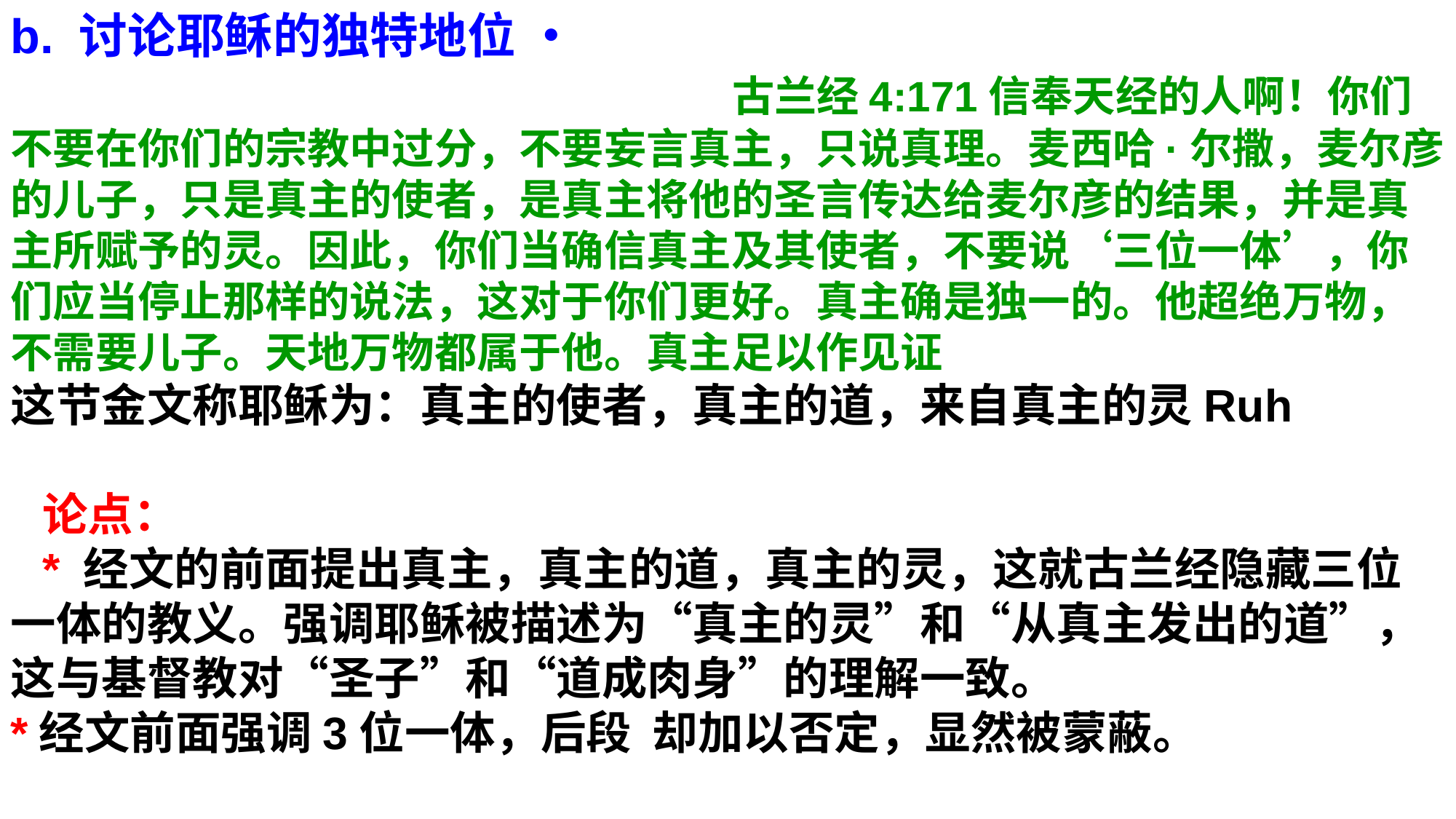

b. 讨论耶稣的独特地位 •                                                                                                                                                古兰经4:171信奉天经的人啊！你们不要在你们的宗教中过分，不要妄言真主，只说真理。麦西哈·尔撒，麦尔彦的儿子，只是真主的使者，是真主将他的圣言传达给麦尔彦的结果，并是真主所赋予的灵。因此，你们当确信真主及其使者，不要说‘三位一体’，你们应当停止那样的说法，这对于你们更好。真主确是独一的。他超绝万物，不需要儿子。天地万物都属于他。真主足以作见证
这节金文称耶稣为：真主的使者，真主的道，来自真主的灵Ruh

  论点：                                                                                                                             * 经文的前面提出真主，真主的道，真主的灵，这就古兰经隐藏三位一体的教义。强调耶稣被描述为“真主的灵”和“从真主发出的道”，这与基督教对“圣子”和“道成肉身”的理解一致。
*经文前面强调3位一体，后段  却加以否定，显然被蒙蔽。